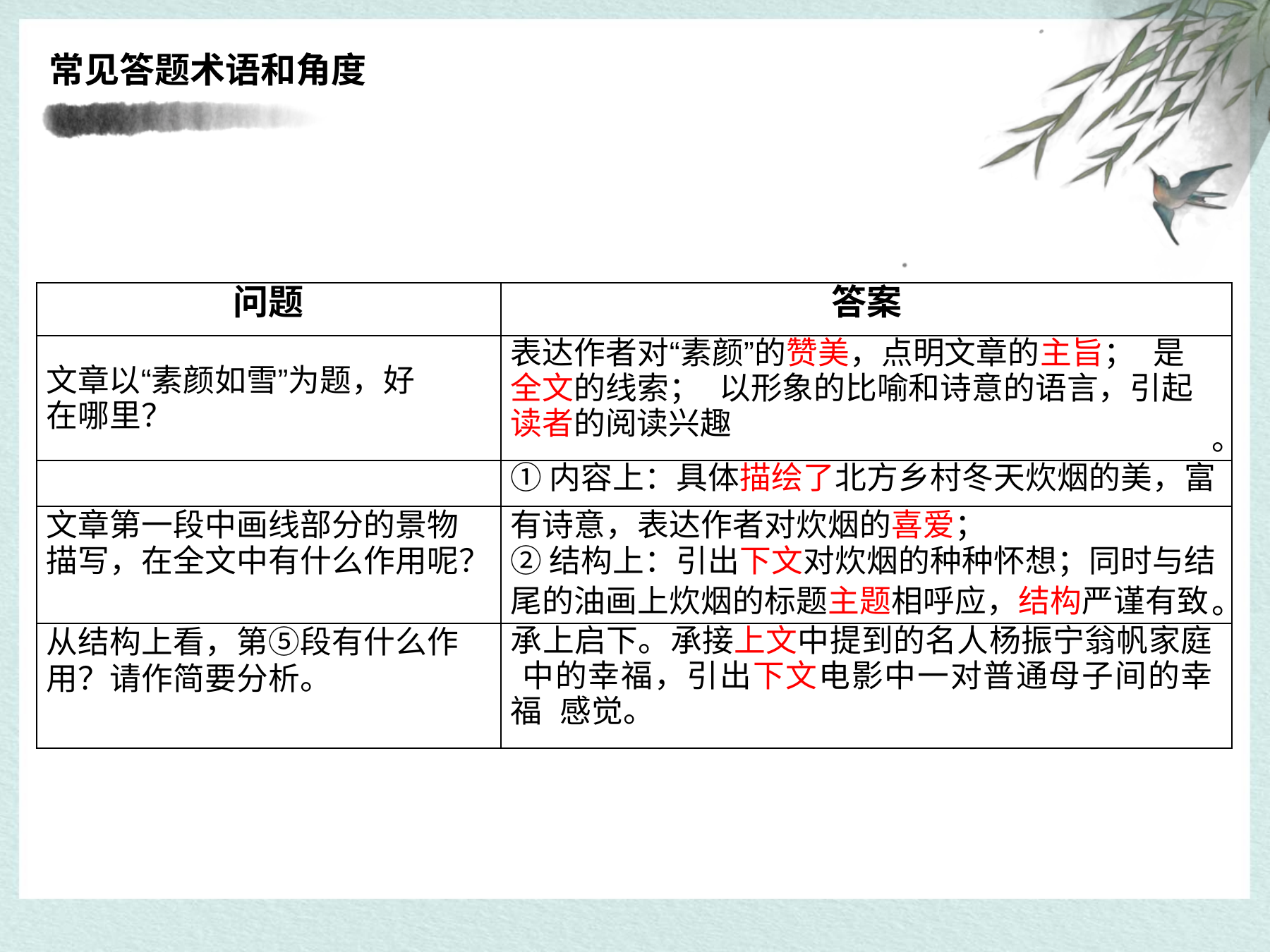

# 常见答题术语和角度

| 问题 | 答案 |
| --- | --- |
| 文章以“素颜如雪”为题，好 在哪里？ | 表达作者对“素颜”的赞美，点明文章的主旨； 是全文的线索； 以形象的比喻和诗意的语言，引起读者的阅读兴趣 |
|  | ①内容上：具体描绘了北方乡村冬天炊烟的美，富 |
| 文章第一段中画线部分的景物 | 有诗意，表达作者对炊烟的喜爱； |
| 描写，在全文中有什么作用呢？ | ②结构上：引出下文对炊烟的种种怀想；同时与结 |
|  | 尾的油画上炊烟的标题主题相呼应，结构严谨有致 |
| 从结构上看，第⑤段有什么作 用？请作简要分析。 | 承上启下。承接上文中提到的名人杨振宁翁帆家庭 中的幸福，引出下文电影中一对普通母子间的幸福 感觉。 |
。
。